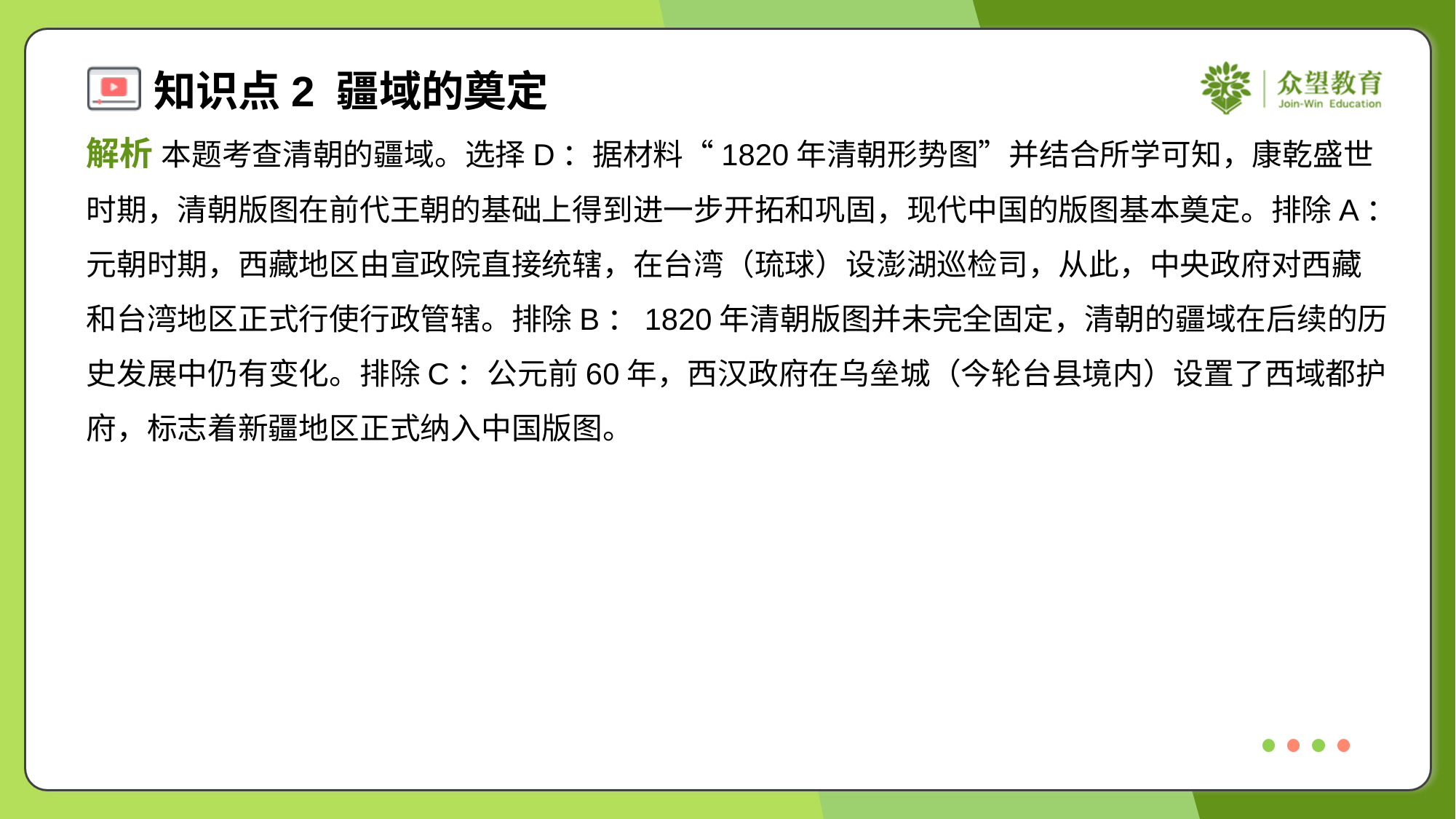

解析 本题考查清朝的疆域。选择D：据材料“1820年清朝形势图”并结合所学可知，康乾盛世
时期，清朝版图在前代王朝的基础上得到进一步开拓和巩固，现代中国的版图基本奠定。排除A：
元朝时期，西藏地区由宣政院直接统辖，在台湾（琉球）设澎湖巡检司，从此，中央政府对西藏
和台湾地区正式行使行政管辖。排除B：1820年清朝版图并未完全固定，清朝的疆域在后续的历
史发展中仍有变化。排除C：公元前60年，西汉政府在乌垒城（今轮台县境内）设置了西域都护
府，标志着新疆地区正式纳入中国版图。